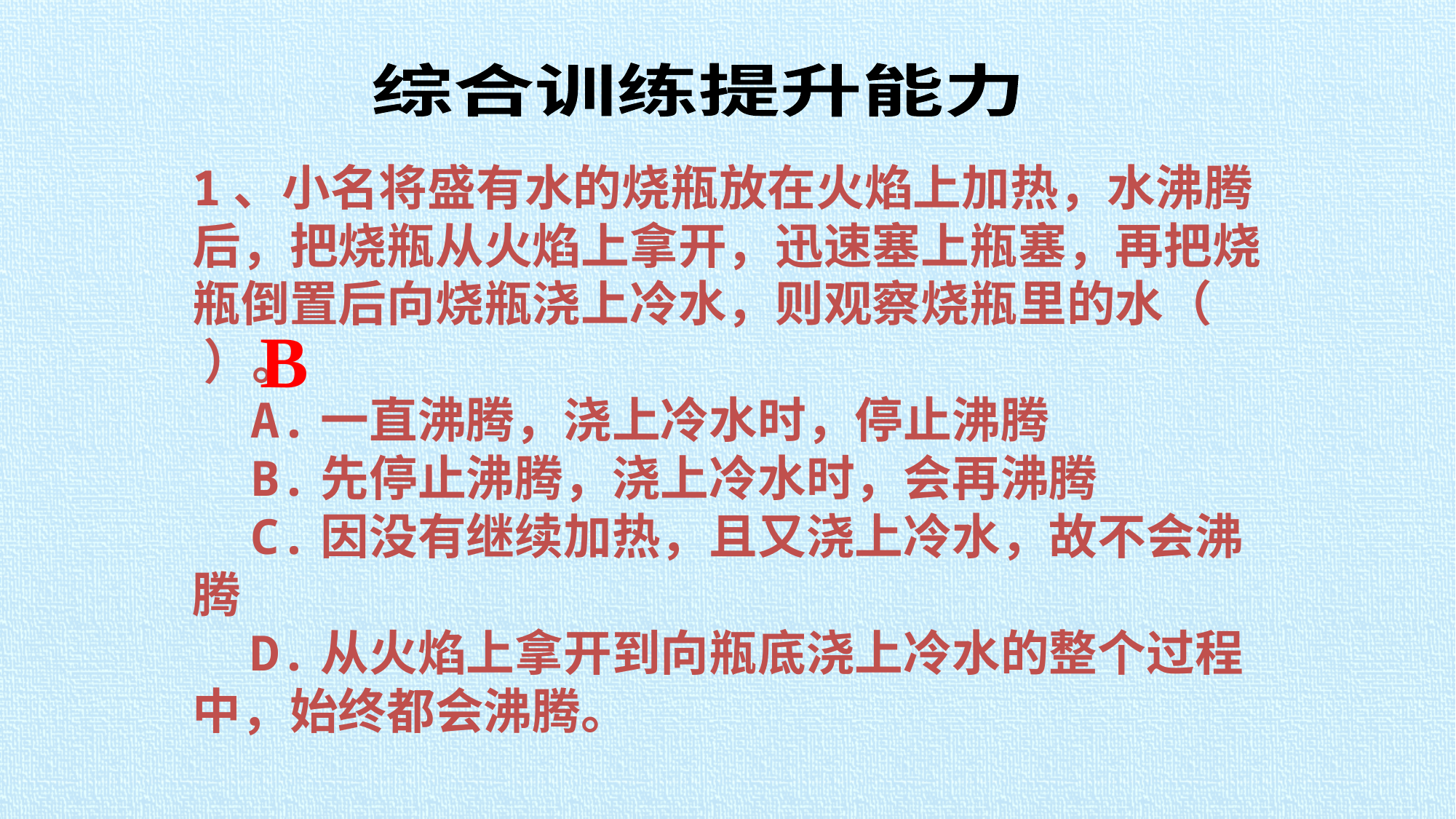

综合训练提升能力
1、小名将盛有水的烧瓶放在火焰上加热，水沸腾后，把烧瓶从火焰上拿开，迅速塞上瓶塞，再把烧瓶倒置后向烧瓶浇上冷水，则观察烧瓶里的水（    ）。
  A.一直沸腾，浇上冷水时，停止沸腾
  B.先停止沸腾，浇上冷水时，会再沸腾
  C.因没有继续加热，且又浇上冷水，故不会沸腾
  D.从火焰上拿开到向瓶底浇上冷水的整个过程中，始终都会沸腾。
B